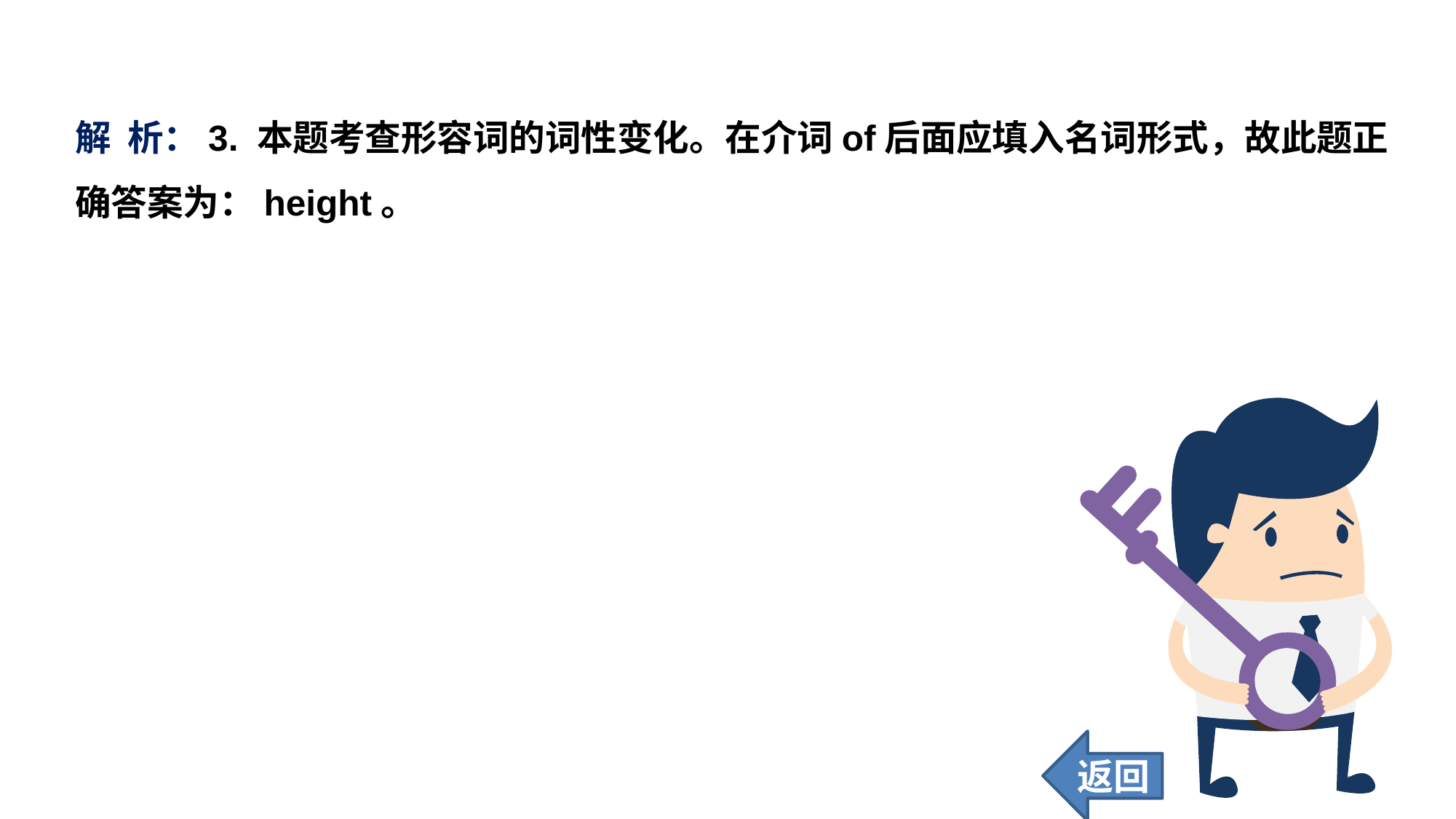

解  析：3. 本题考查形容词的词性变化。在介词of后面应填入名词形式，故此题正确答案为：height。

返回
103